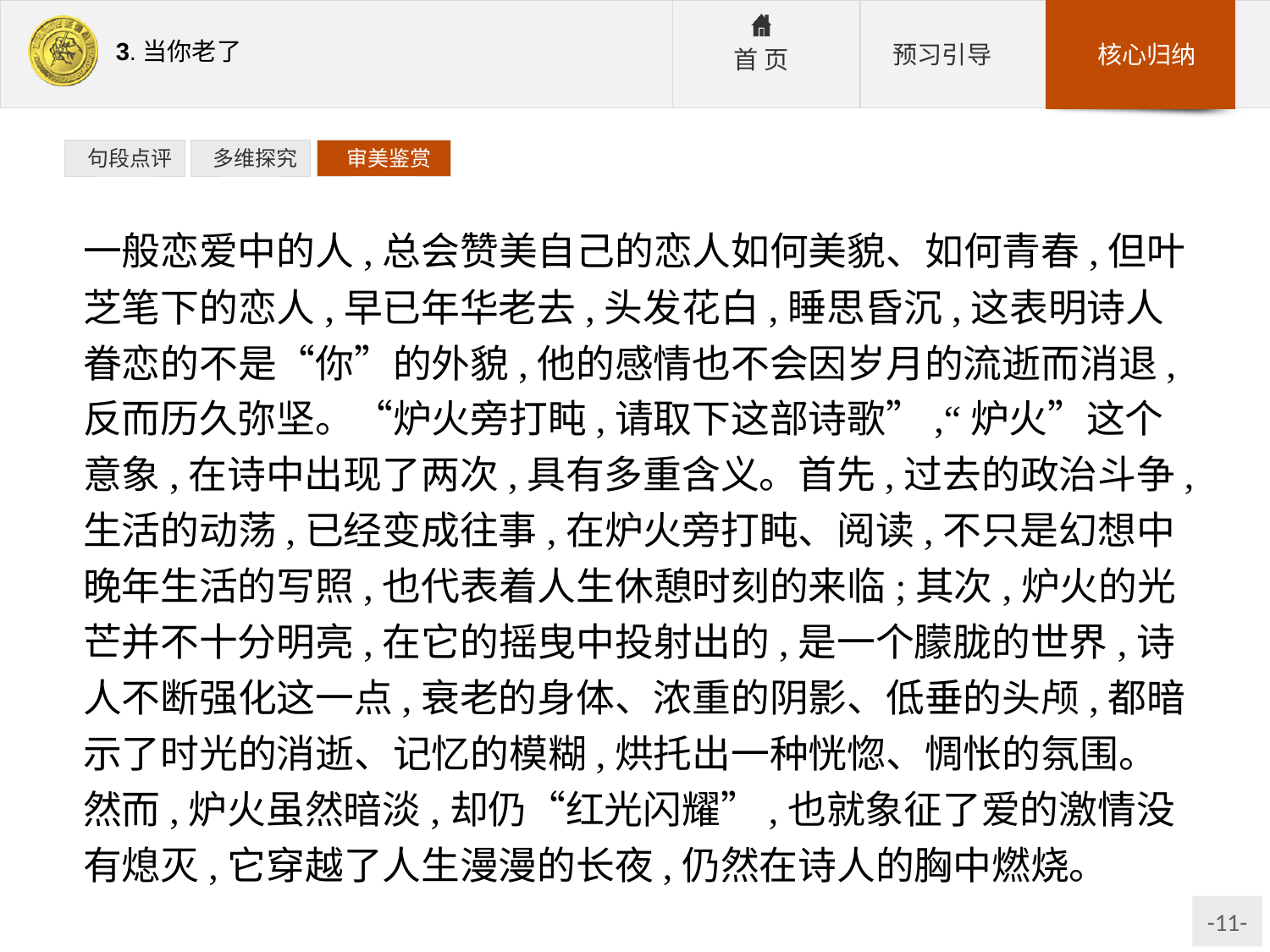

句段点评
 多维探究
 审美鉴赏
一般恋爱中的人,总会赞美自己的恋人如何美貌、如何青春,但叶芝笔下的恋人,早已年华老去,头发花白,睡思昏沉,这表明诗人眷恋的不是“你”的外貌,他的感情也不会因岁月的流逝而消退,反而历久弥坚。“炉火旁打盹,请取下这部诗歌”,“炉火”这个意象,在诗中出现了两次,具有多重含义。首先,过去的政治斗争,生活的动荡,已经变成往事,在炉火旁打盹、阅读,不只是幻想中晚年生活的写照,也代表着人生休憩时刻的来临;其次,炉火的光芒并不十分明亮,在它的摇曳中投射出的,是一个朦胧的世界,诗人不断强化这一点,衰老的身体、浓重的阴影、低垂的头颅,都暗示了时光的消逝、记忆的模糊,烘托出一种恍惚、惆怅的氛围。然而,炉火虽然暗淡,却仍“红光闪耀”,也就象征了爱的激情没有熄灭,它穿越了人生漫漫的长夜,仍然在诗人的胸中燃烧。